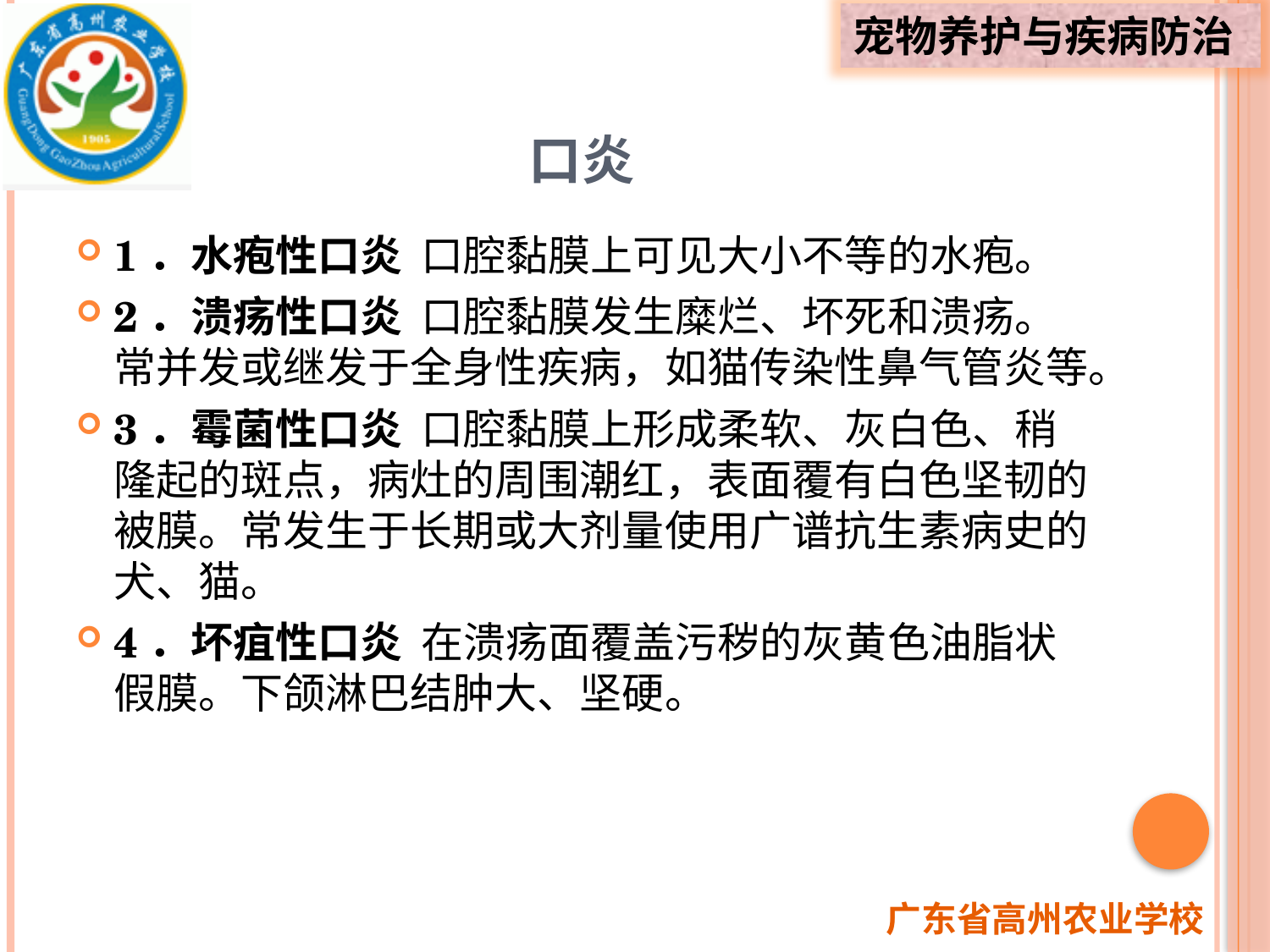

# 口炎
1．水疱性口炎  口腔黏膜上可见大小不等的水疱。
2．溃疡性口炎  口腔黏膜发生糜烂、坏死和溃疡。常并发或继发于全身性疾病，如猫传染性鼻气管炎等。
3．霉菌性口炎  口腔黏膜上形成柔软、灰白色、稍隆起的斑点，病灶的周围潮红，表面覆有白色坚韧的被膜。常发生于长期或大剂量使用广谱抗生素病史的犬、猫。
4．坏疽性口炎  在溃疡面覆盖污秽的灰黄色油脂状假膜。下颌淋巴结肿大、坚硬。